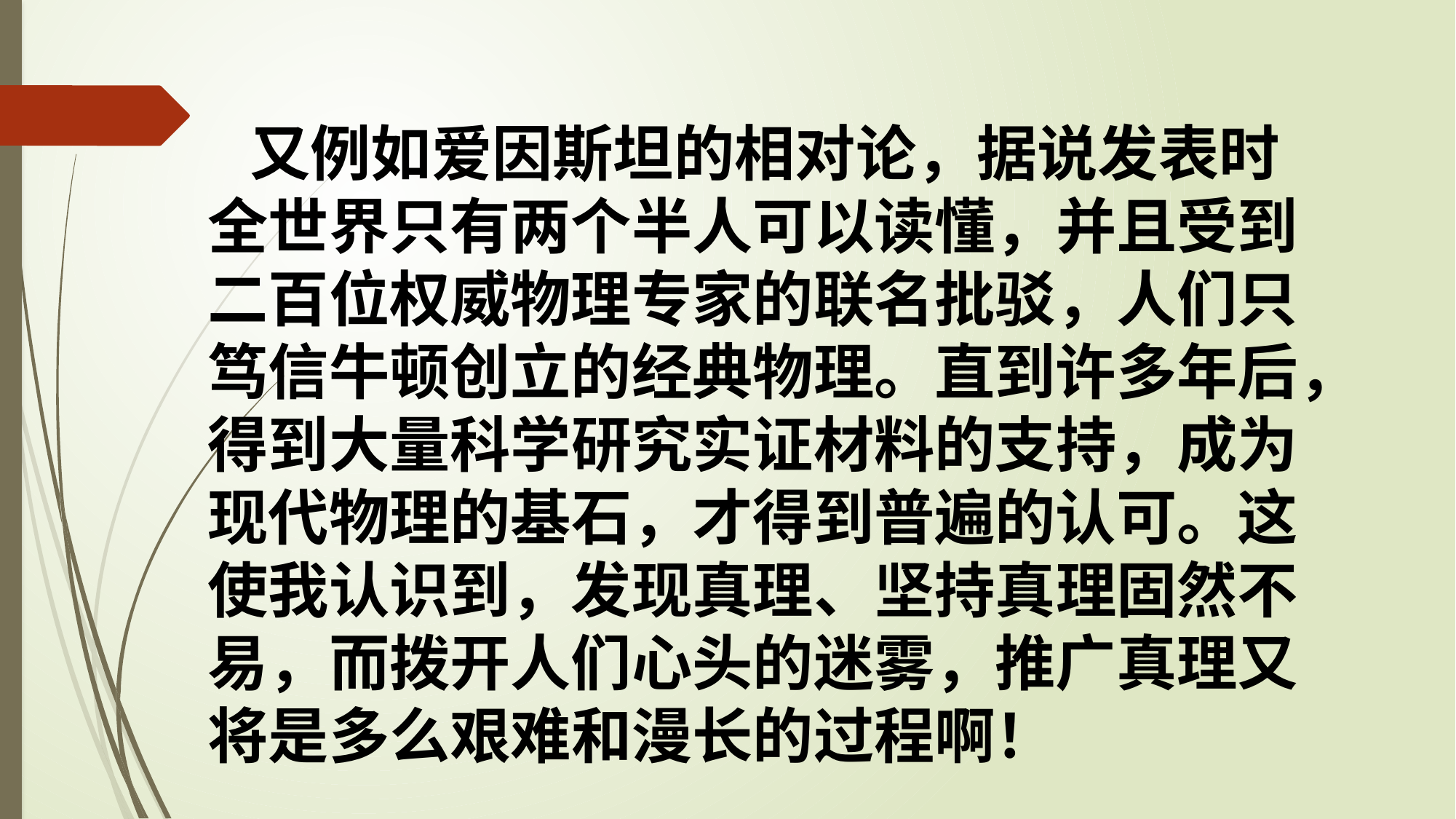

又例如爱因斯坦的相对论，据说发表时全世界只有两个半人可以读懂，并且受到二百位权威物理专家的联名批驳，人们只笃信牛顿创立的经典物理。直到许多年后，得到大量科学研究实证材料的支持，成为现代物理的基石，才得到普遍的认可。这使我认识到，发现真理、坚持真理固然不易，而拨开人们心头的迷雾，推广真理又将是多么艰难和漫长的过程啊！